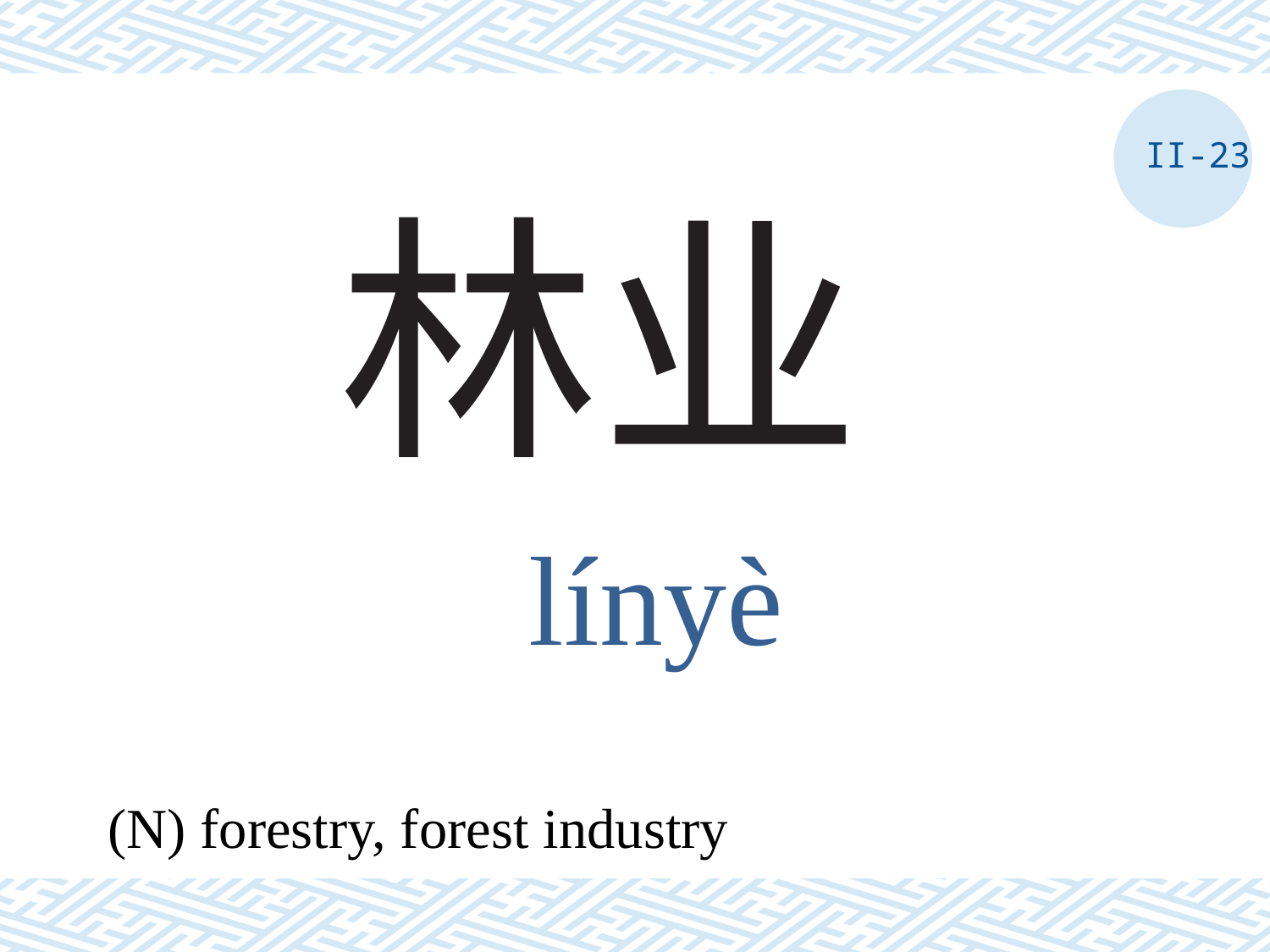

II-23

# 林业
línyè
(N) forestry, forest industry